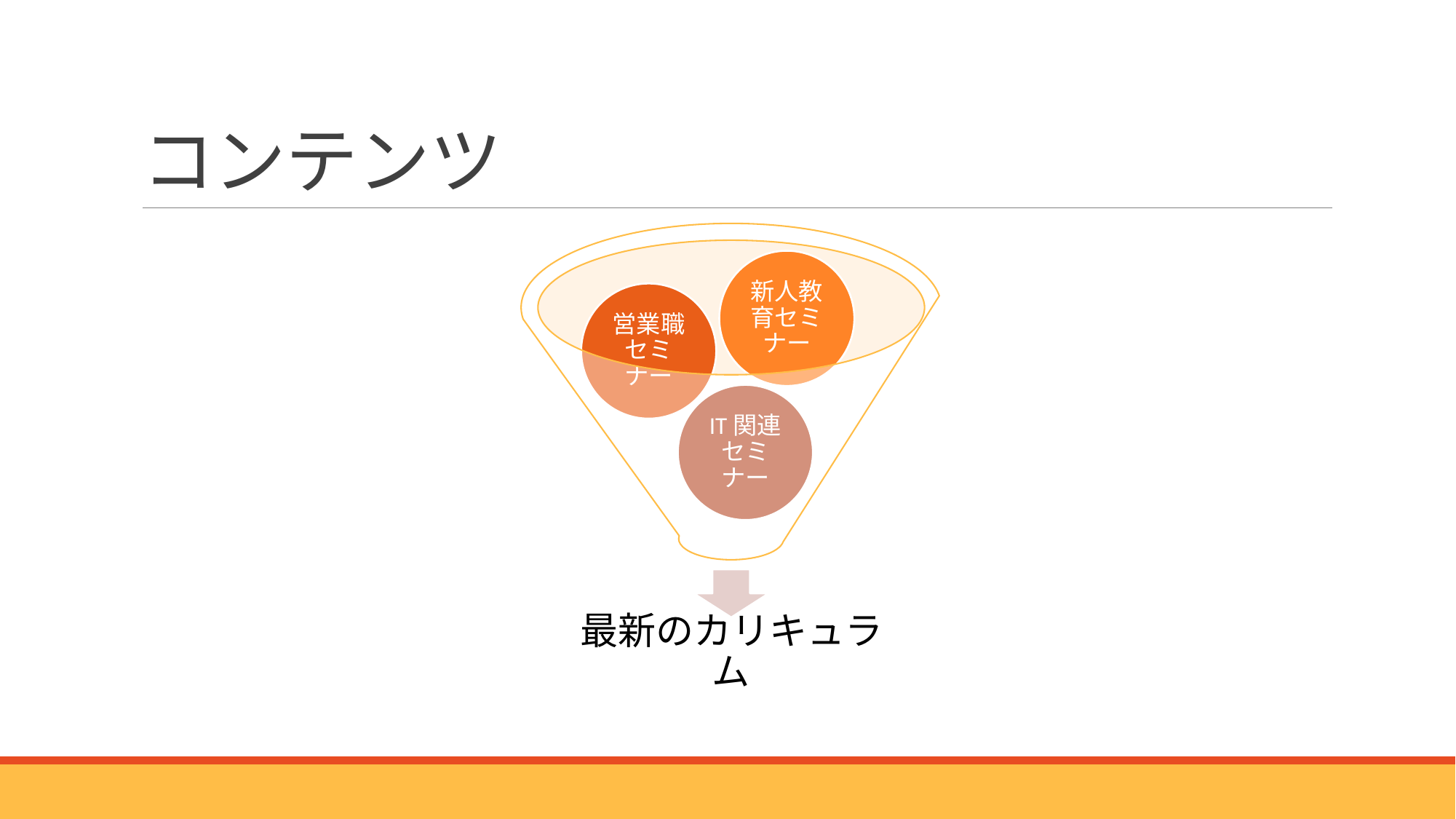

# コンテンツ
最新のカリキュラム
IT関連セミナー
営業職セミナー
新人教育セミナー